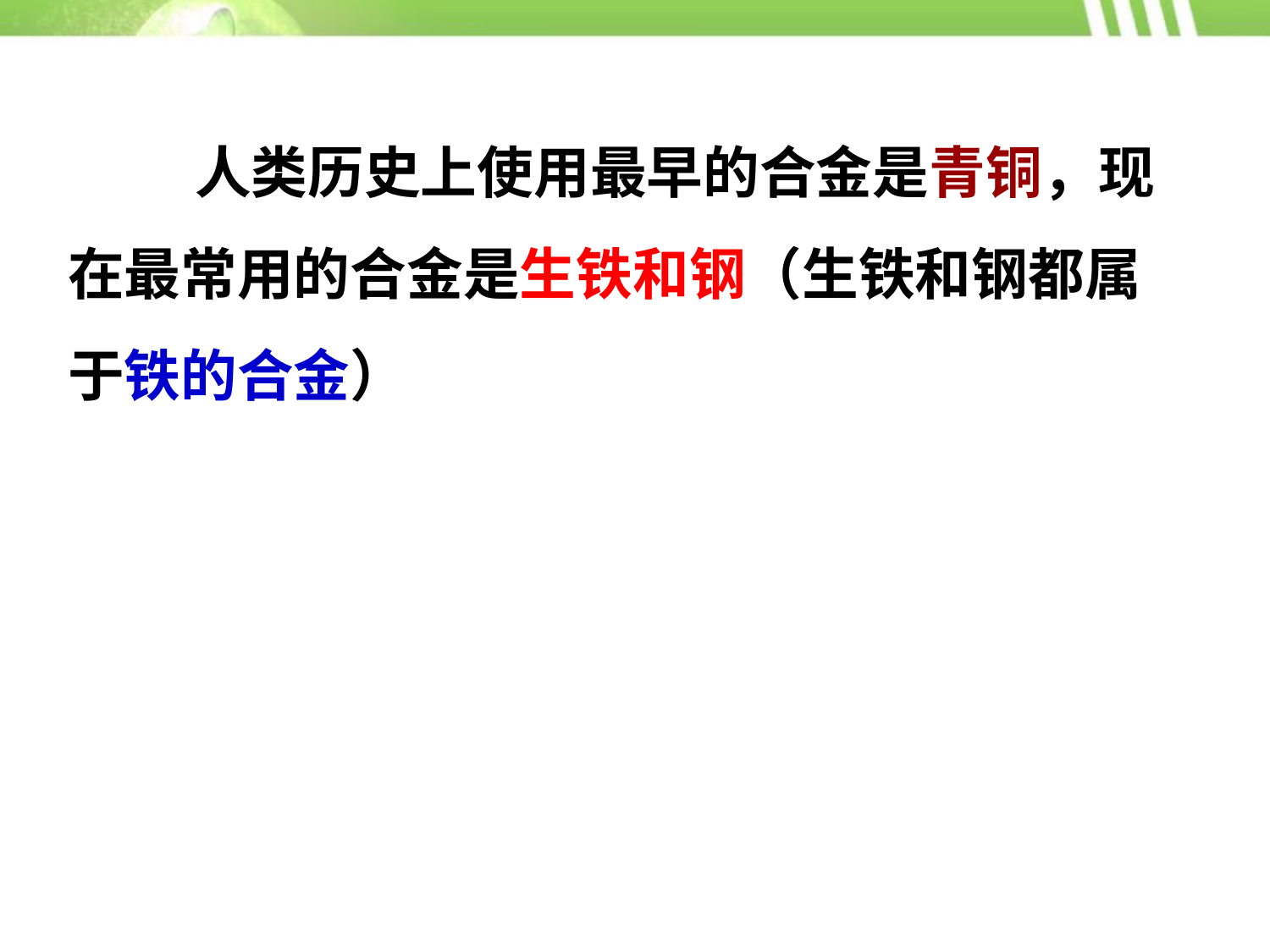

# 人类历史上使用最早的合金是青铜，现在最常用的合金是生铁和钢（生铁和钢都属于铁的合金）